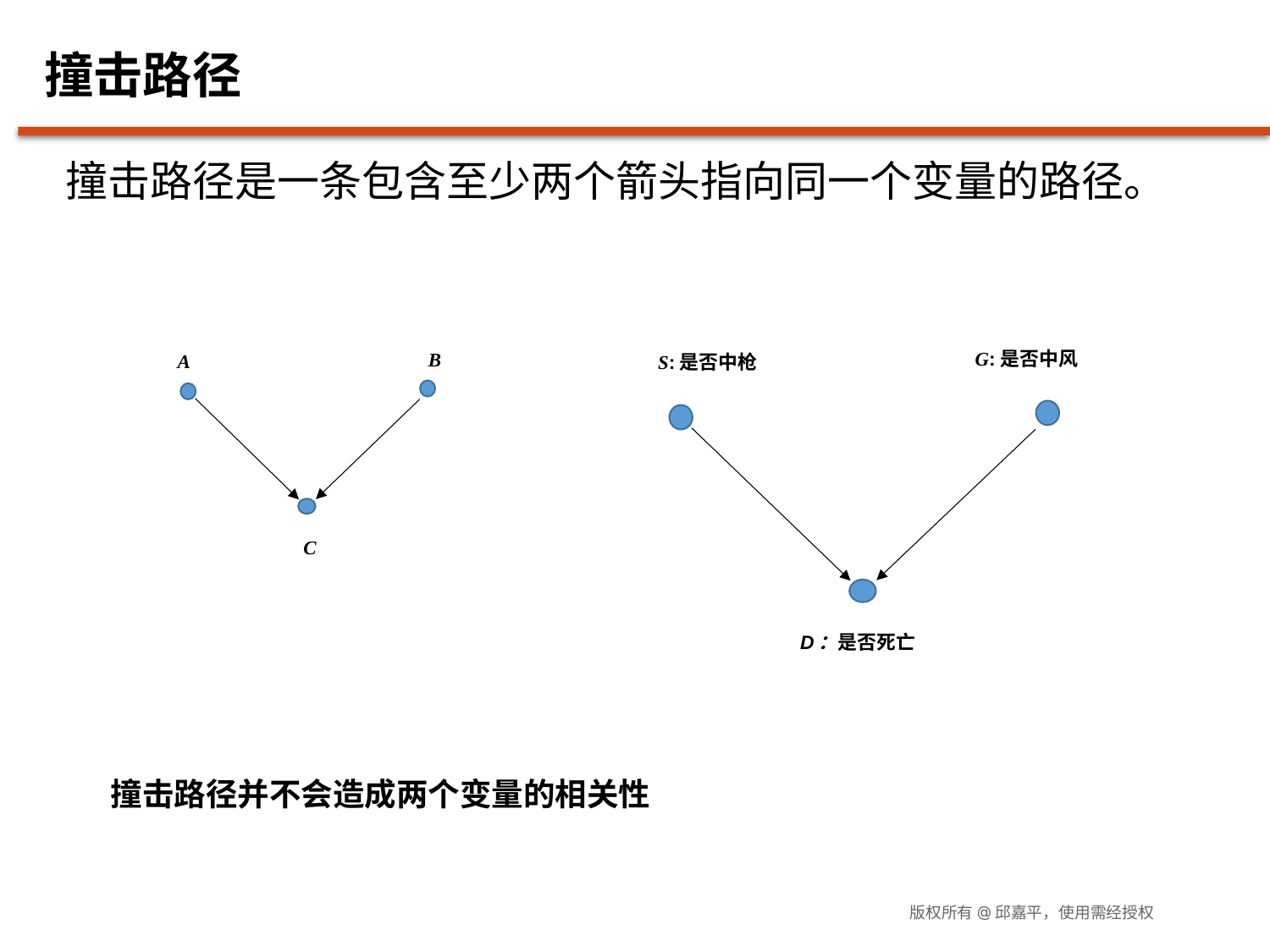

# 撞击路径
撞击路径是一条包含至少两个箭头指向同一个变量的路径。
G:是否中风
S:是否中枪

D：是否死亡
B
A

C
撞击路径并不会造成两个变量的相关性
版权所有@邱嘉平，使用需经授权